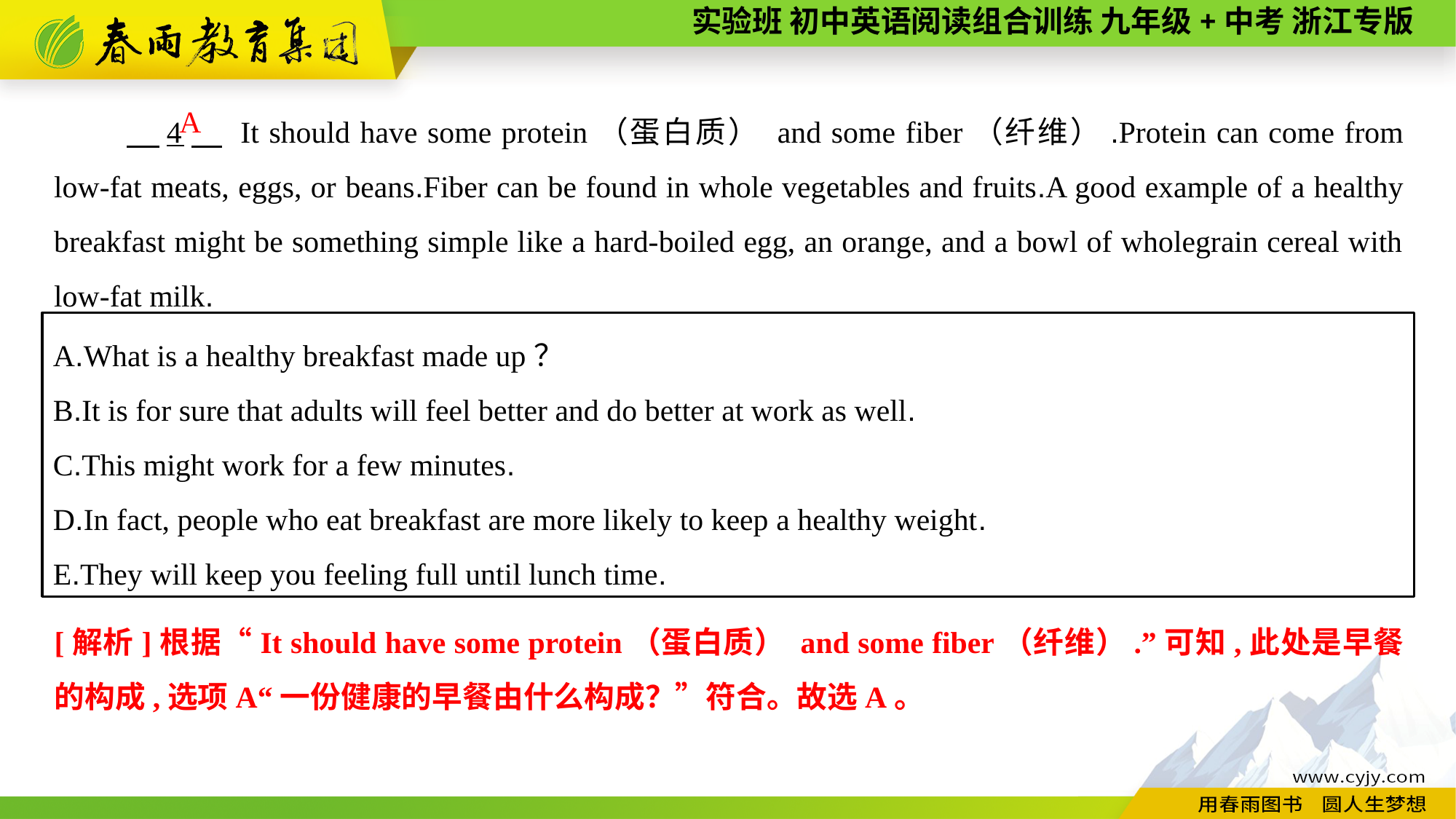

4　 It should have some protein（蛋白质） and some fiber（纤维）.Protein can come from low-fat meats, eggs, or beans.Fiber can be found in whole vegetables and fruits.A good example of a healthy breakfast might be something simple like a hard-boiled egg, an orange, and a bowl of wholegrain cereal with low-fat milk.
A
A.What is a healthy breakfast made up？
B.It is for sure that adults will feel better and do better at work as well.
C.This might work for a few minutes.
D.In fact, people who eat breakfast are more likely to keep a healthy weight.
E.They will keep you feeling full until lunch time.
[解析]根据“It should have some protein（蛋白质） and some fiber（纤维）.”可知,此处是早餐的构成,选项A“一份健康的早餐由什么构成？”符合。故选A。